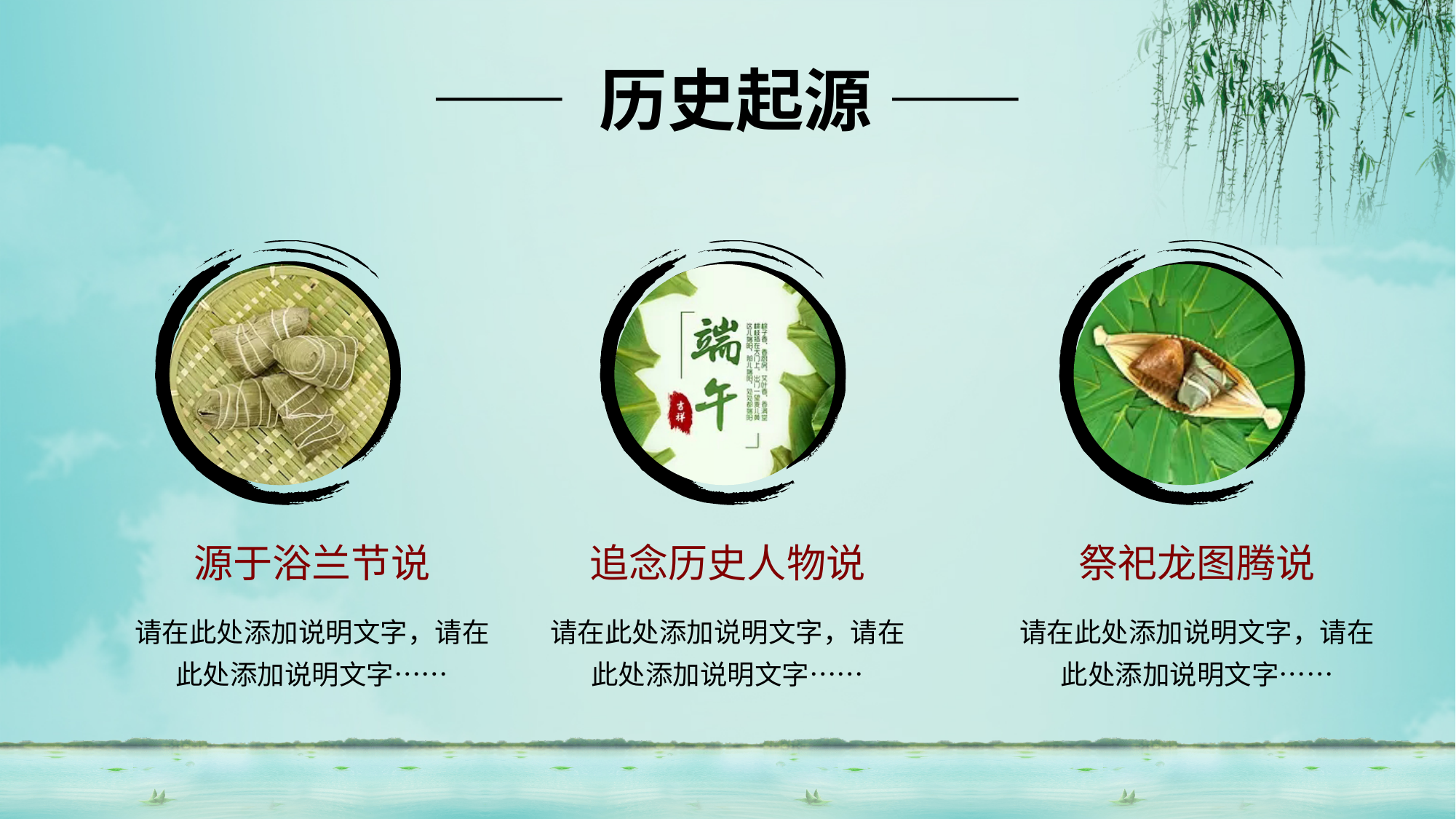

—— 历史起源 ——

源于浴兰节说
追念历史人物说
祭祀龙图腾说
请在此处添加说明文字，请在此处添加说明文字……
请在此处添加说明文字，请在此处添加说明文字……
请在此处添加说明文字，请在此处添加说明文字……